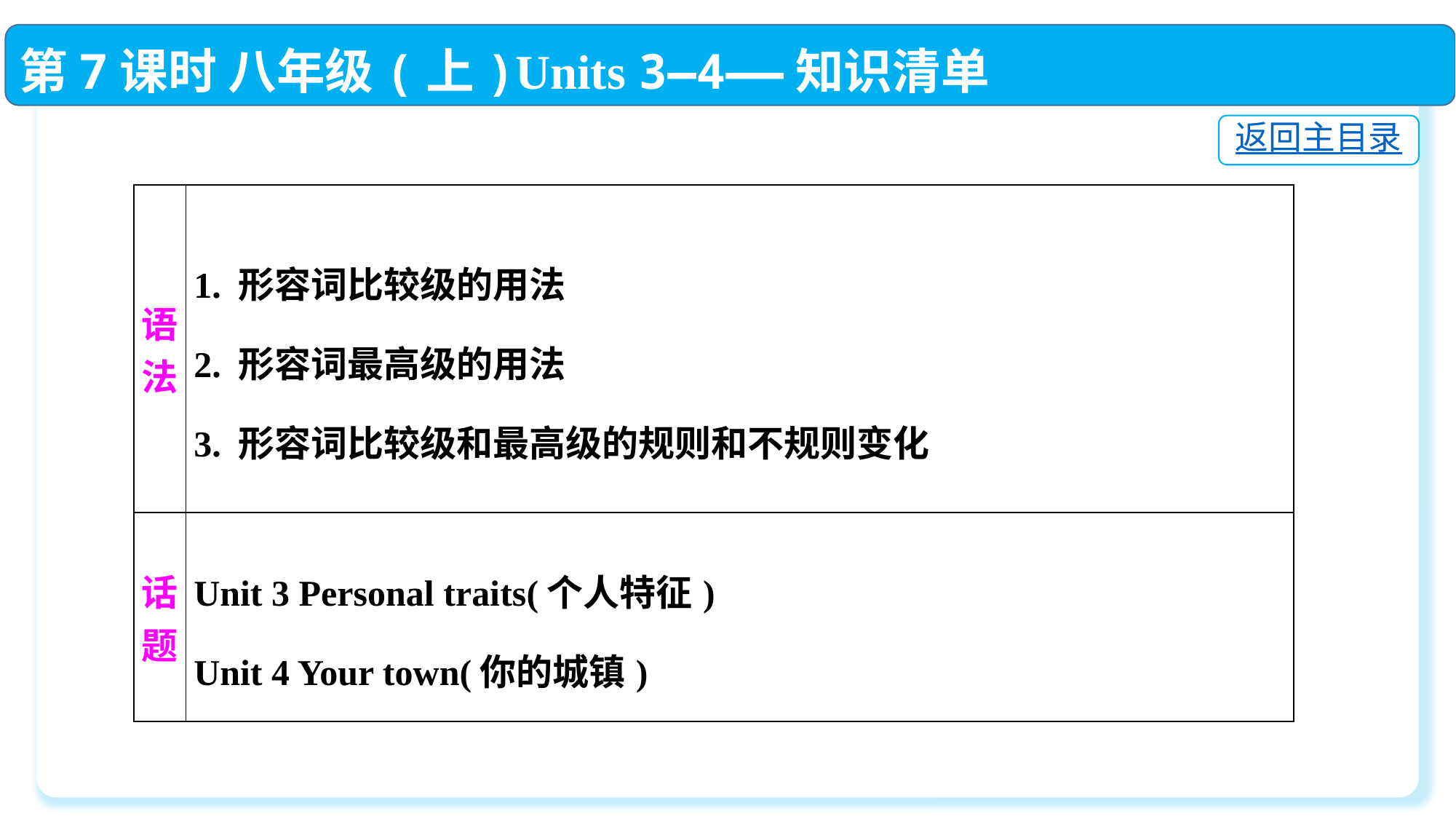

第7课时 八年级(上)Units 3—4——知识清单

返回主目录
| 语法 | 1. 形容词比较级的用法 2. 形容词最高级的用法 3. 形容词比较级和最高级的规则和不规则变化 |
| --- | --- |
| 话题 | Unit 3 Personal traits(个人特征) Unit 4 Your town(你的城镇) |